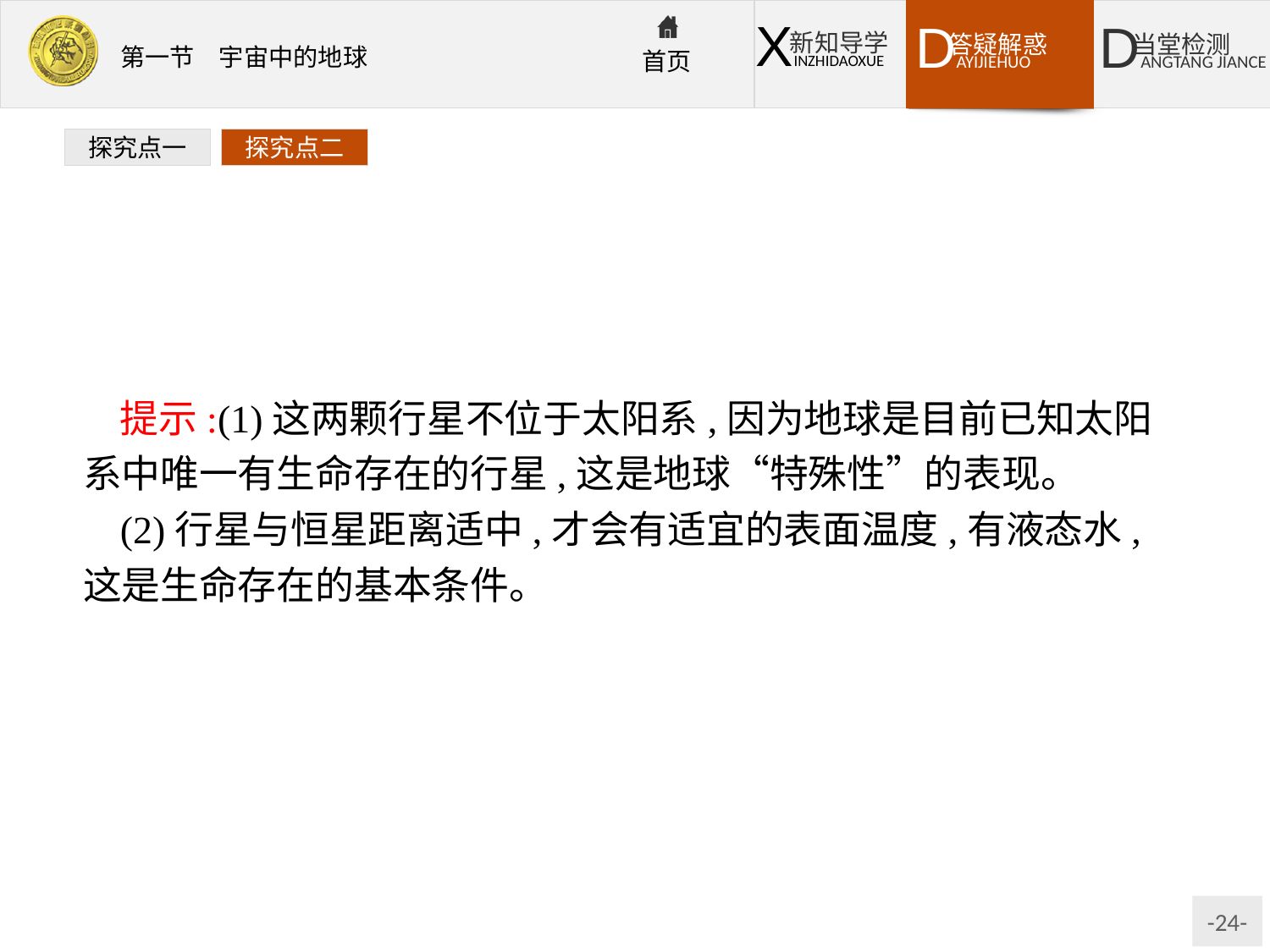

探究点一
探究点二
提示:(1)这两颗行星不位于太阳系,因为地球是目前已知太阳系中唯一有生命存在的行星,这是地球“特殊性”的表现。
(2)行星与恒星距离适中,才会有适宜的表面温度,有液态水,这是生命存在的基本条件。